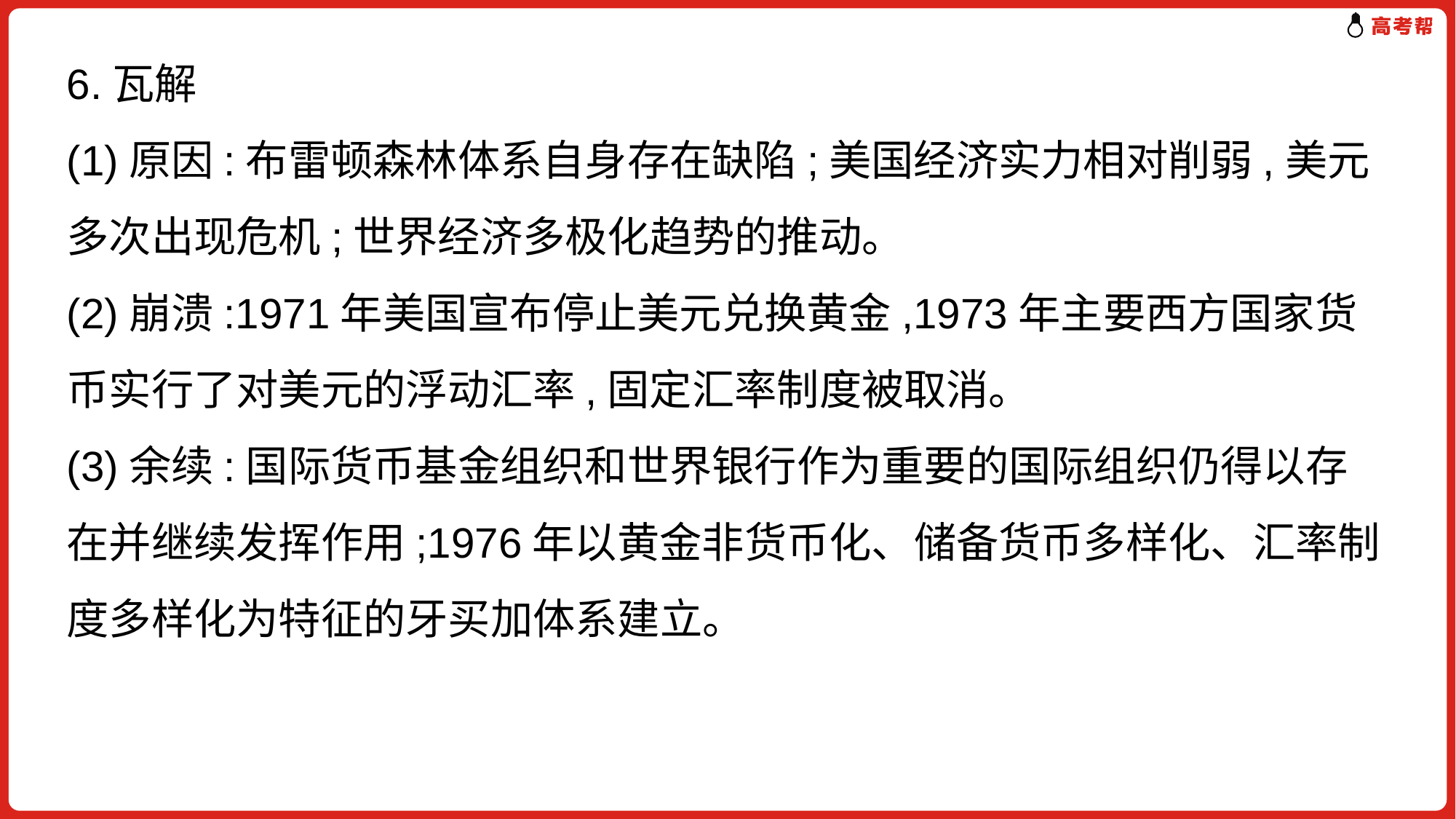

6.瓦解
(1)原因:布雷顿森林体系自身存在缺陷;美国经济实力相对削弱,美元多次出现危机;世界经济多极化趋势的推动。
(2)崩溃:1971年美国宣布停止美元兑换黄金,1973年主要西方国家货币实行了对美元的浮动汇率,固定汇率制度被取消。
(3)余续:国际货币基金组织和世界银行作为重要的国际组织仍得以存在并继续发挥作用;1976年以黄金非货币化、储备货币多样化、汇率制度多样化为特征的牙买加体系建立。